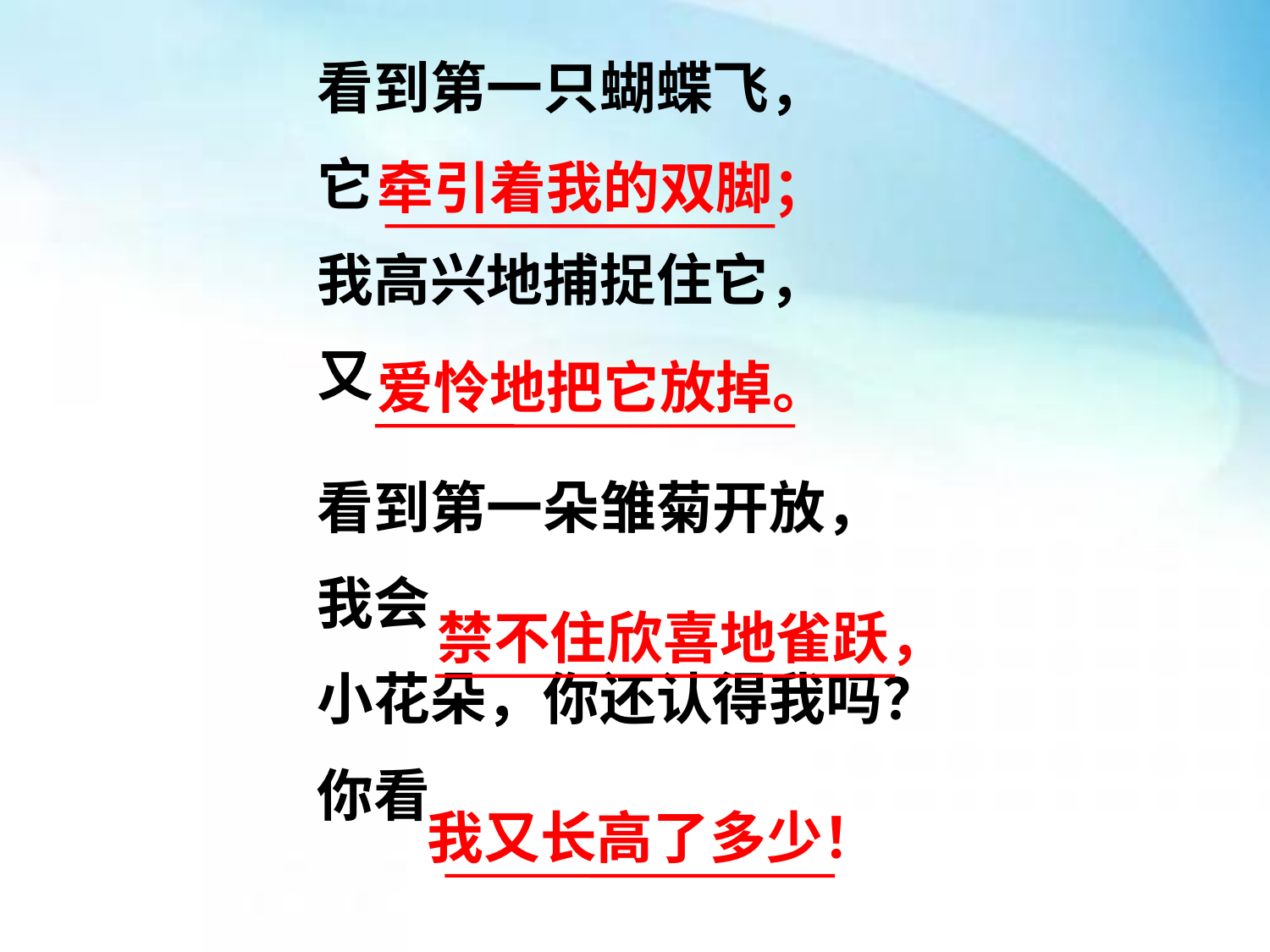

看到第一只蝴蝶飞，
它
我高兴地捕捉住它，
又

看到第一朵雏菊开放，
我会
小花朵，你还认得我吗？
你看
牵引着我的双脚；

爱怜地把它放掉。
禁不住欣喜地雀跃，
我又长高了多少！